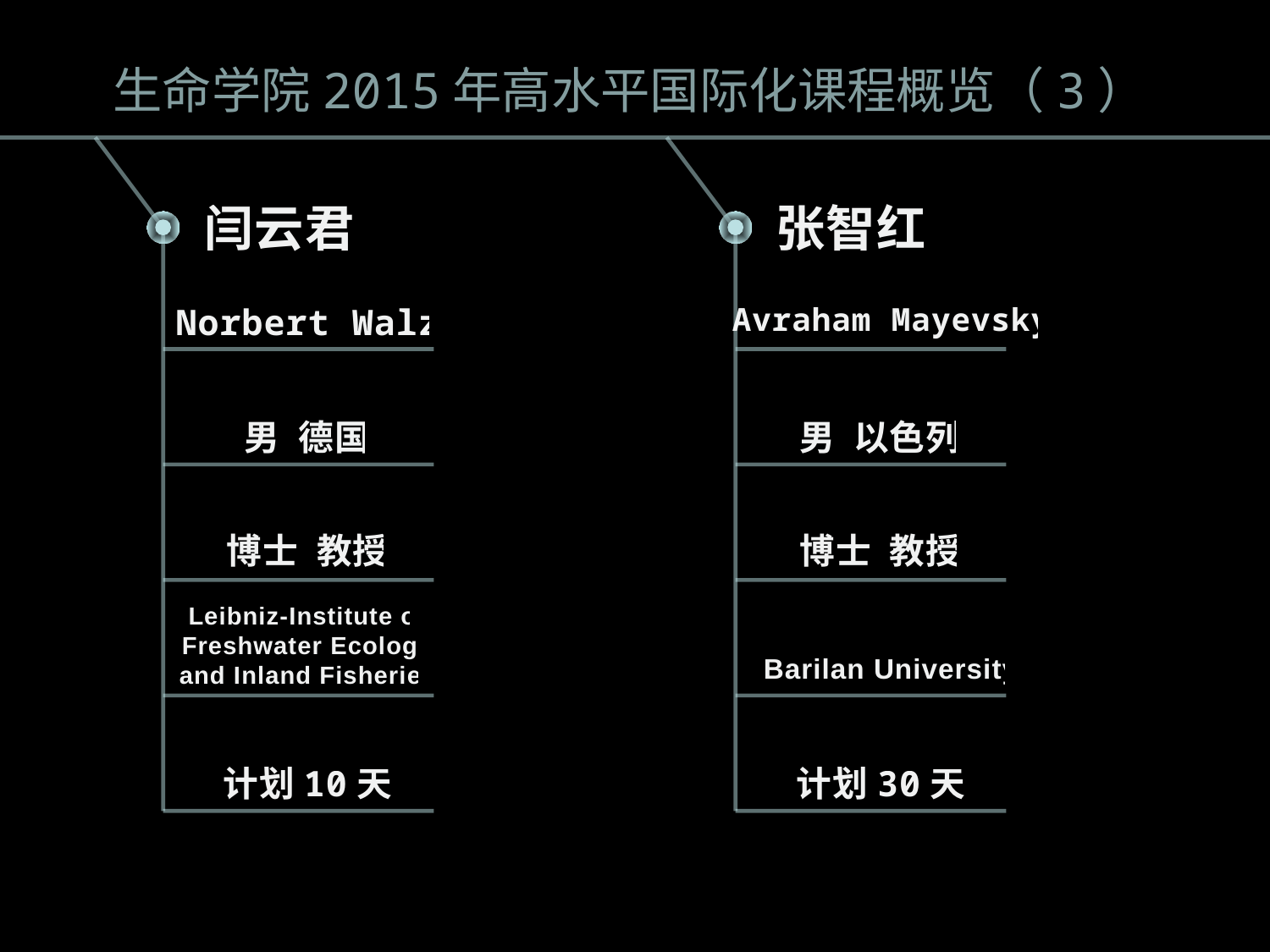

生命学院2015年高水平国际化课程概览（3）

闫云君
张智红
Norbert Walz
Avraham Mayevsky
男  德国
男  以色列
博士  教授
博士  教授
Leibniz-Institute of Freshwater Ecology and Inland Fisheries
Barilan University
计划10天
计划30天